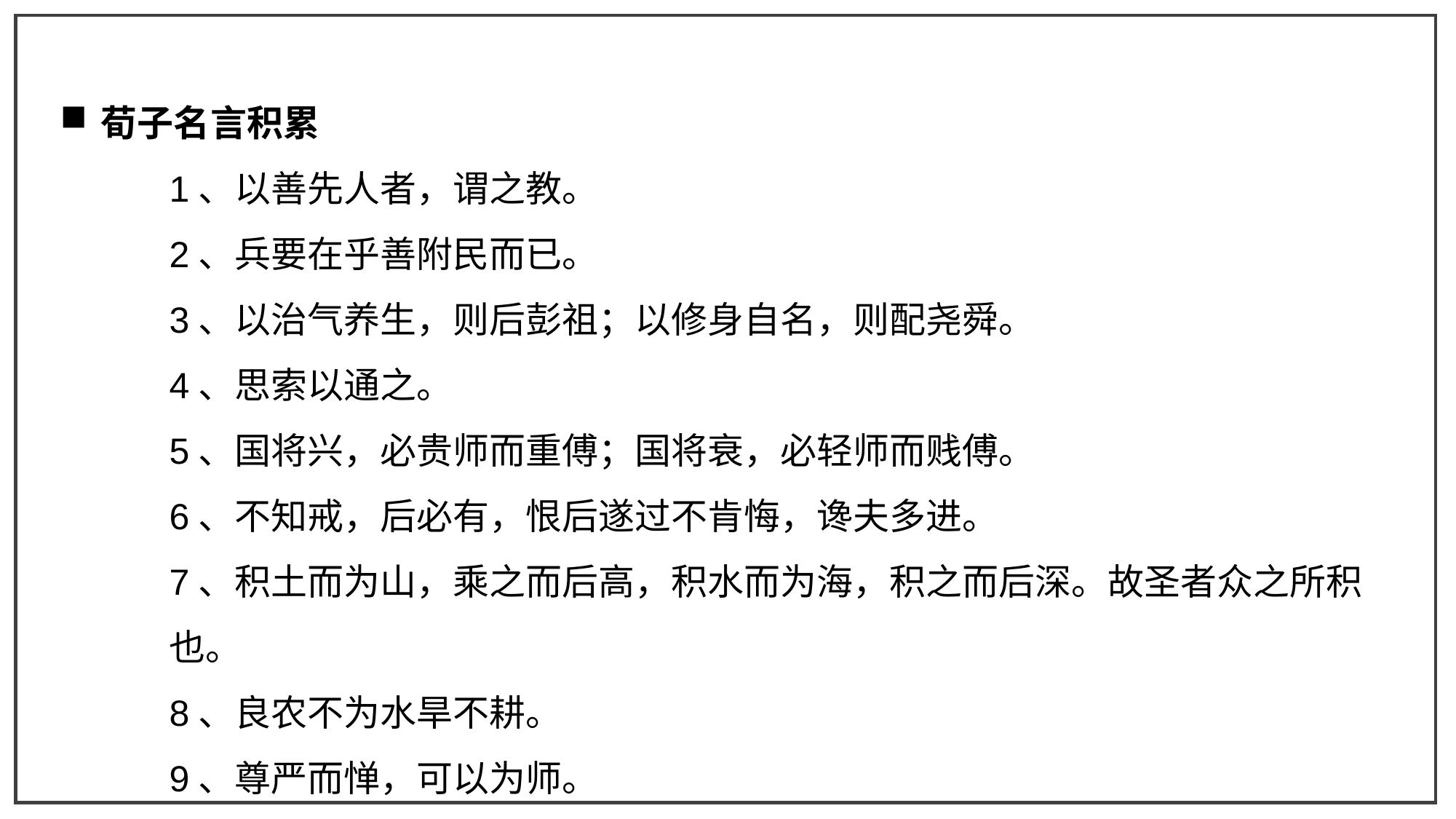

荀子名言积累
1、以善先人者，谓之教。
2、兵要在乎善附民而已。
3、以治气养生，则后彭祖；以修身自名，则配尧舜。
4、思索以通之。
5、国将兴，必贵师而重傅；国将衰，必轻师而贱傅。
6、不知戒，后必有，恨后遂过不肯悔，谗夫多进。
7、积土而为山，乘之而后高，积水而为海，积之而后深。故圣者众之所积也。
8、良农不为水旱不耕。
9、尊严而惮，可以为师。